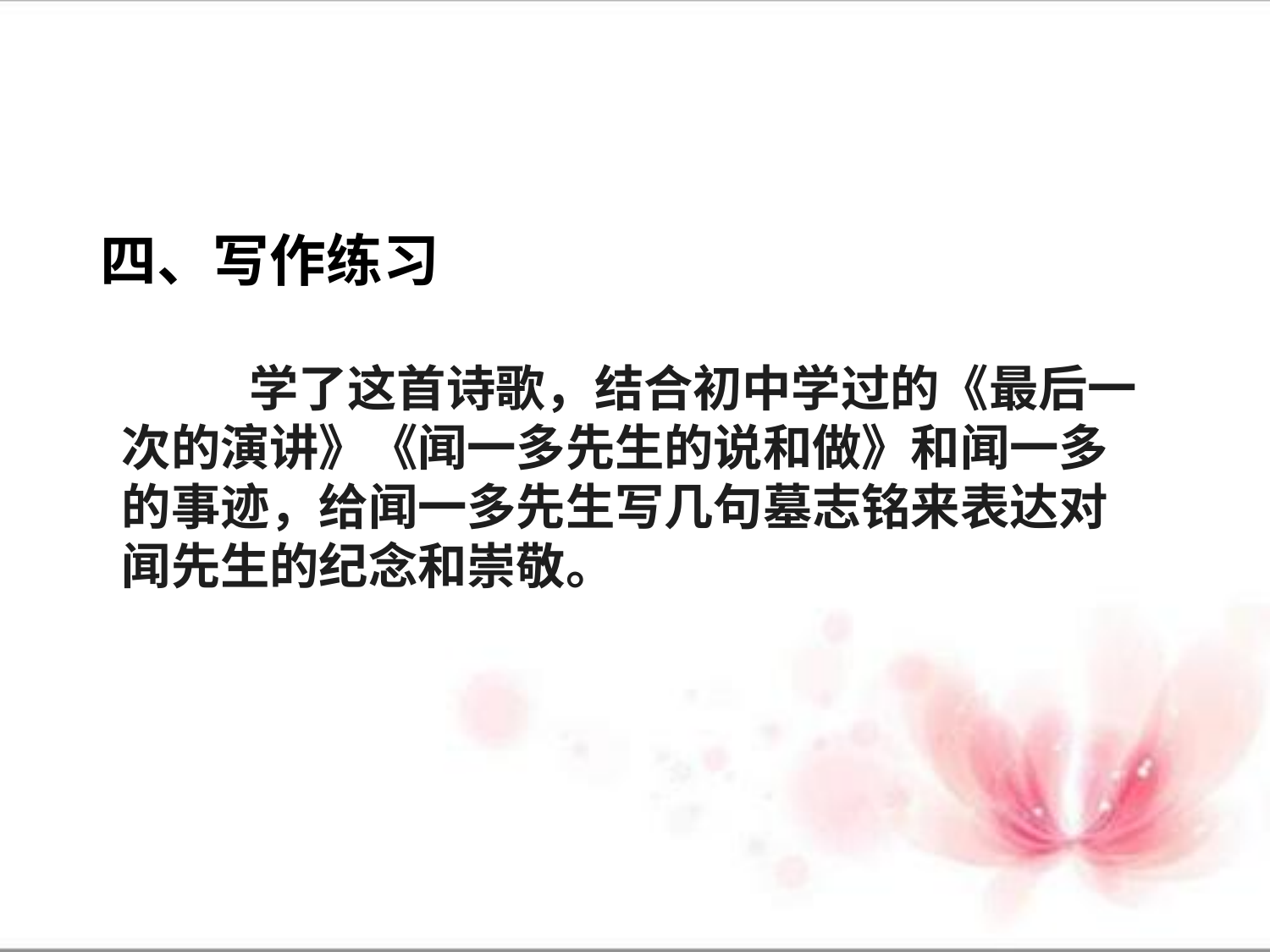

四、写作练习
       学了这首诗歌，结合初中学过的《最后一次的演讲》《闻一多先生的说和做》和闻一多的事迹，给闻一多先生写几句墓志铭来表达对闻先生的纪念和崇敬。